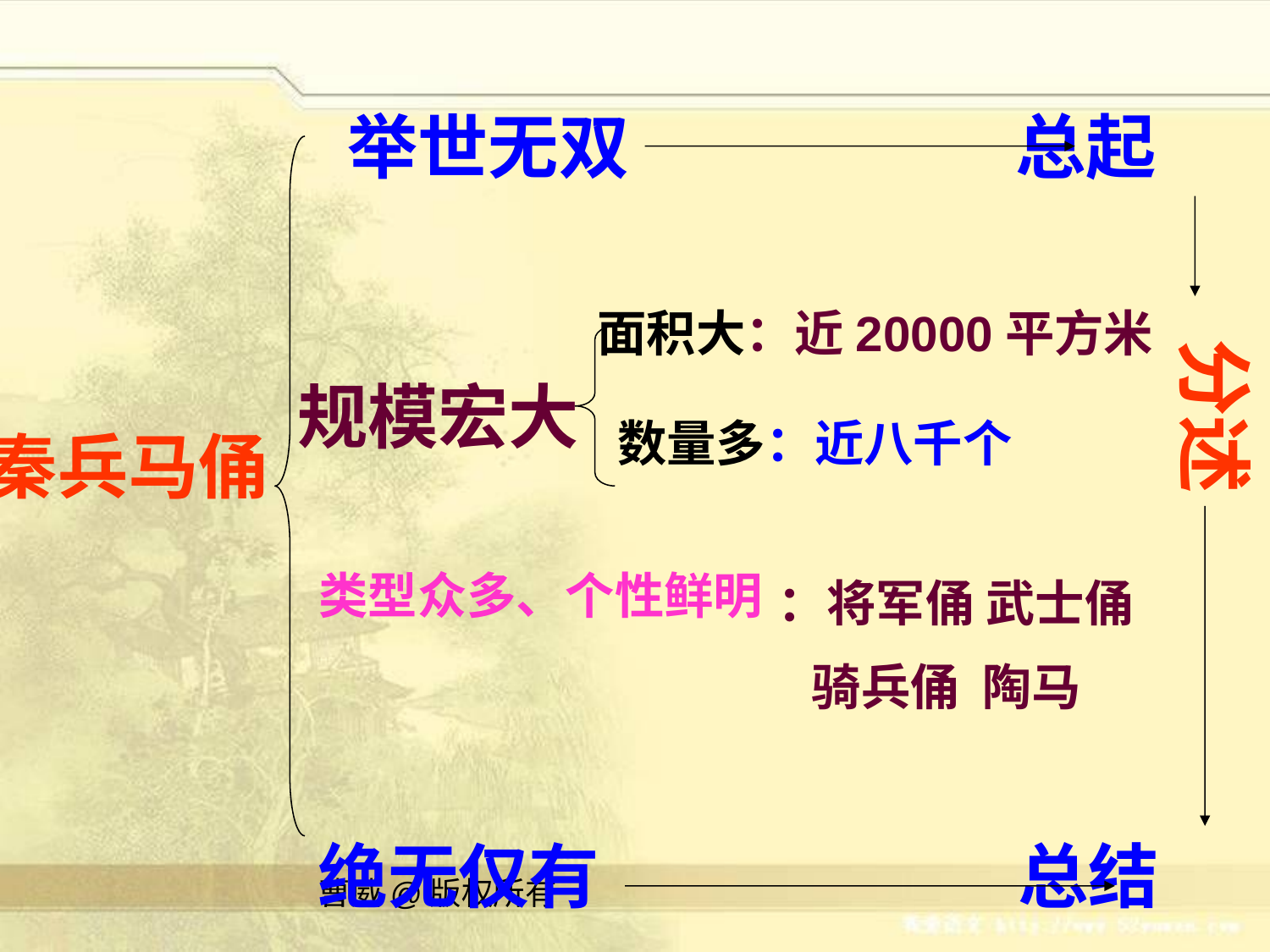

#
举世无双                        总起

面积大：近20000平方米

分述
规模宏大
数量多：近八千个
秦兵马俑

类型众多、个性鲜明
：将军俑 武士俑
  骑兵俑  陶马
绝无仅有                          总结